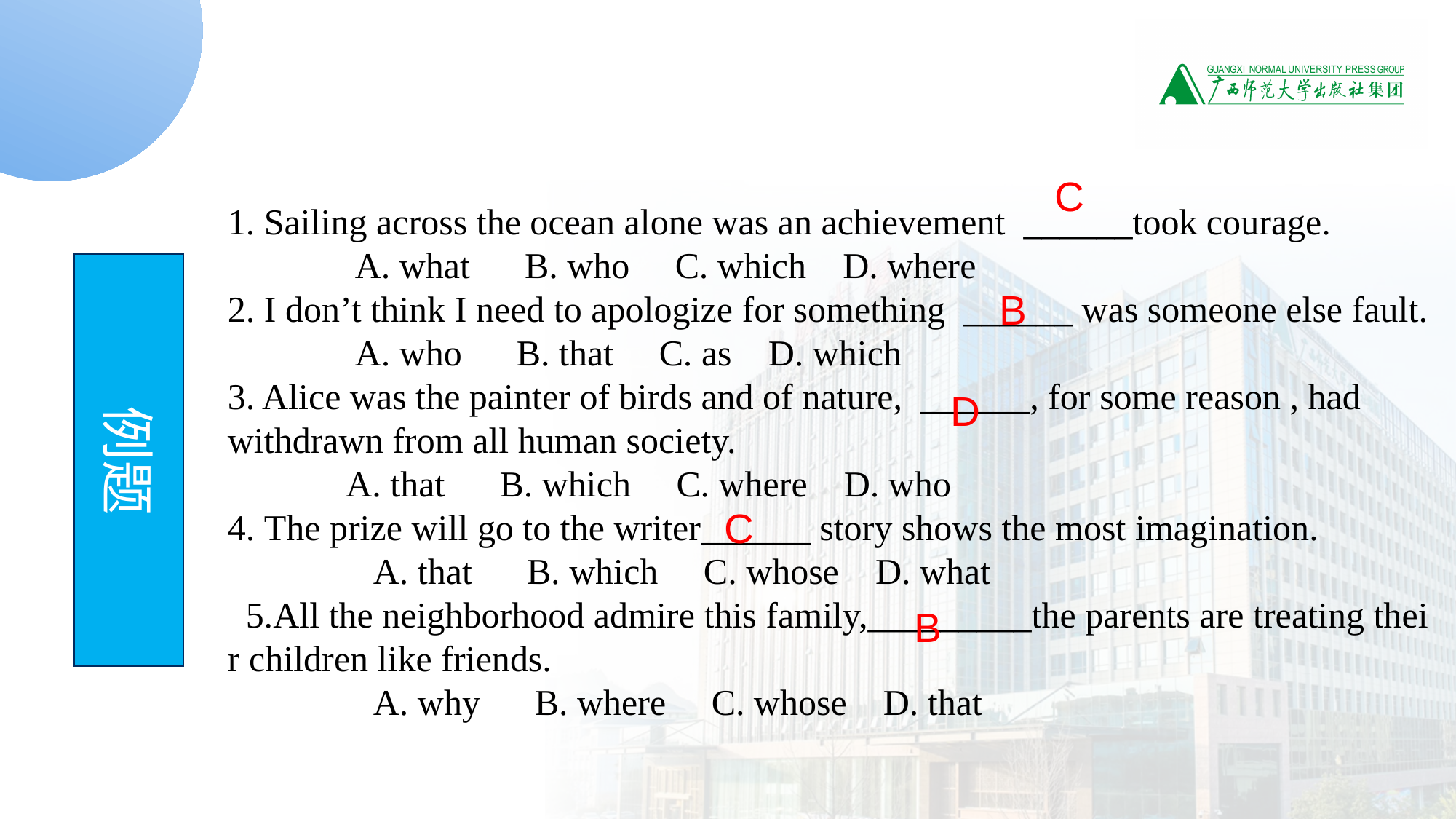

C
1. Sailing across the ocean alone was an achievement  ______took courage.
              A. what      B. who     C. which    D. where
2. I don’t think I need to apologize for something  ______ was someone else fault.
              A. who      B. that     C. as    D. which
3. Alice was the painter of birds and of nature,  ______, for some reason , had
withdrawn from all human society.
             A. that      B. which     C. where    D. who
4. The prize will go to the writer______ story shows the most imagination.
              A. that      B. which     C. whose    D. what
5.All the neighborhood admire this family,_________the parents are treating their children like friends.
              A. why      B. where     C. whose    D. that
例题
B
D
C
B